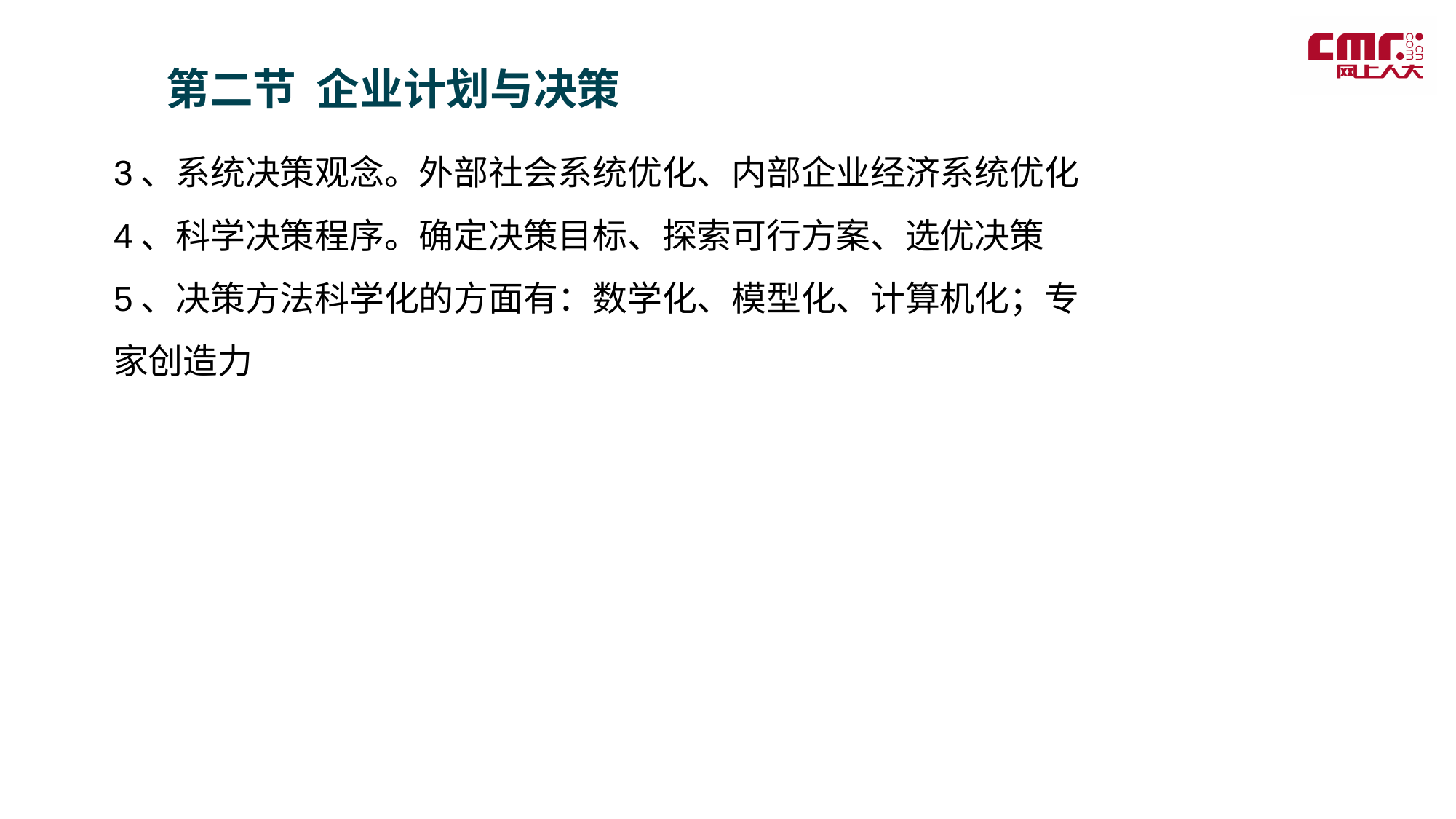

第二节  企业计划与决策
3、系统决策观念。外部社会系统优化、内部企业经济系统优化
4、科学决策程序。确定决策目标、探索可行方案、选优决策
5、决策方法科学化的方面有：数学化、模型化、计算机化；专家创造力